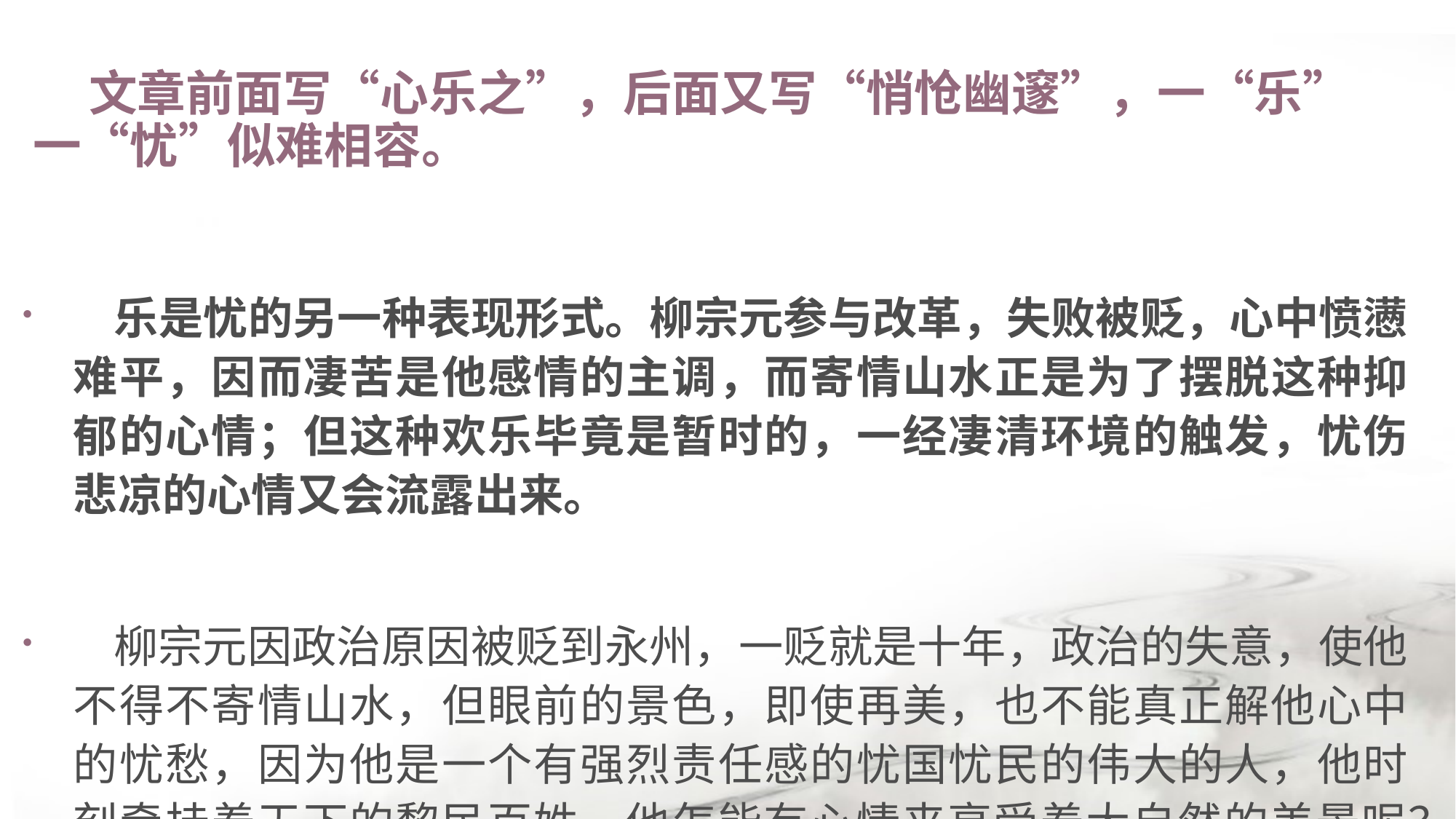

# 文章前面写“心乐之”，后面又写“悄怆幽邃”，一“乐”一“忧”似难相容。

   乐是忧的另一种表现形式。柳宗元参与改革，失败被贬，心中愤懑难平，因而凄苦是他感情的主调，而寄情山水正是为了摆脱这种抑郁的心情；但这种欢乐毕竟是暂时的，一经凄清环境的触发，忧伤悲凉的心情又会流露出来。

   柳宗元因政治原因被贬到永州，一贬就是十年，政治的失意，使他不得不寄情山水，但眼前的景色，即使再美，也不能真正解他心中的忧愁，因为他是一个有强烈责任感的忧国忧民的伟大的人，他时刻牵挂着天下的黎民百姓，他怎能有心情来享受着大自然的美景呢？